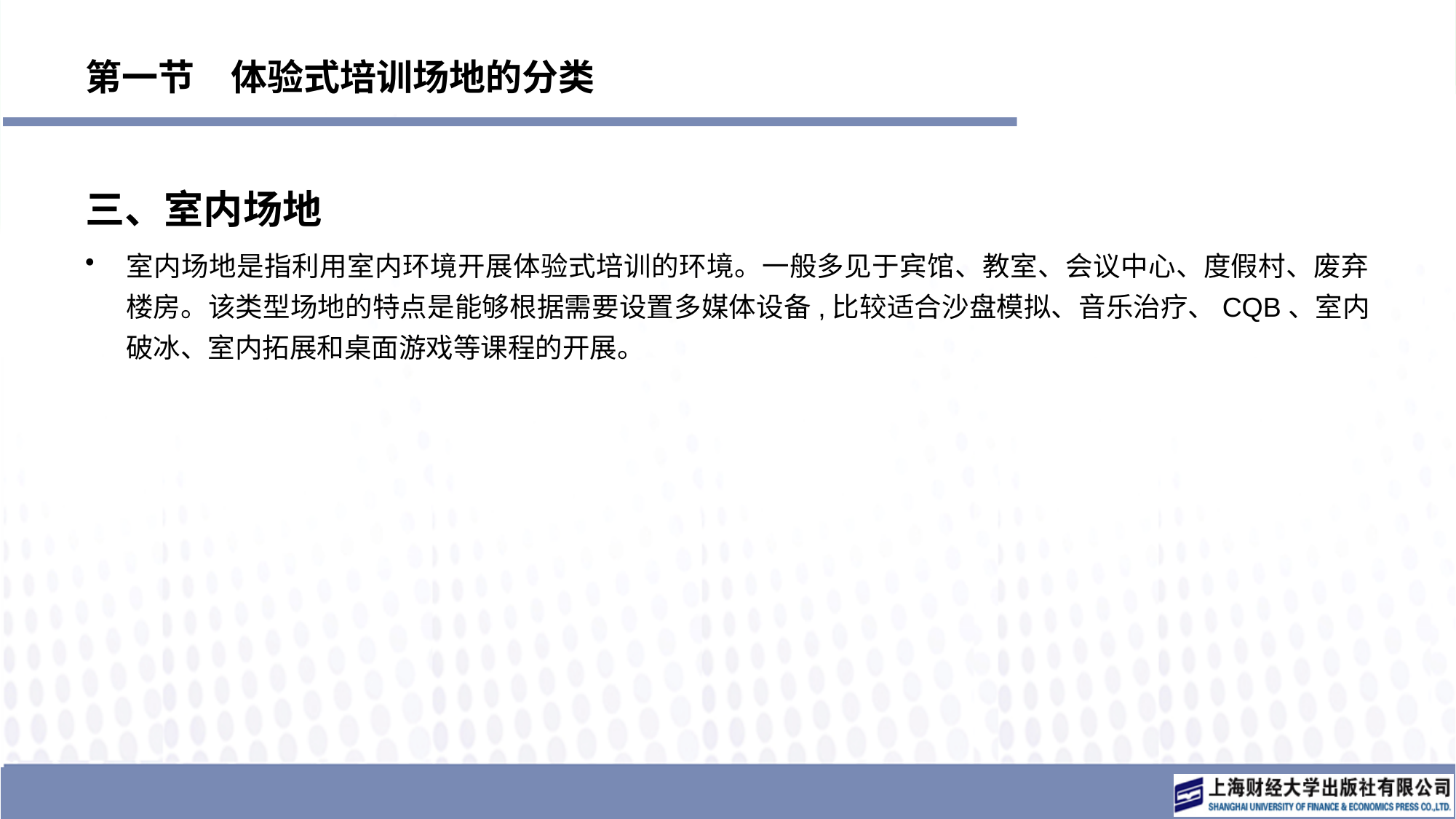

# 第一节　体验式培训场地的分类
三、室内场地
室内场地是指利用室内环境开展体验式培训的环境。一般多见于宾馆、教室、会议中心、度假村、废弃楼房。该类型场地的特点是能够根据需要设置多媒体设备,比较适合沙盘模拟、音乐治疗、CQB、室内破冰、室内拓展和桌面游戏等课程的开展。